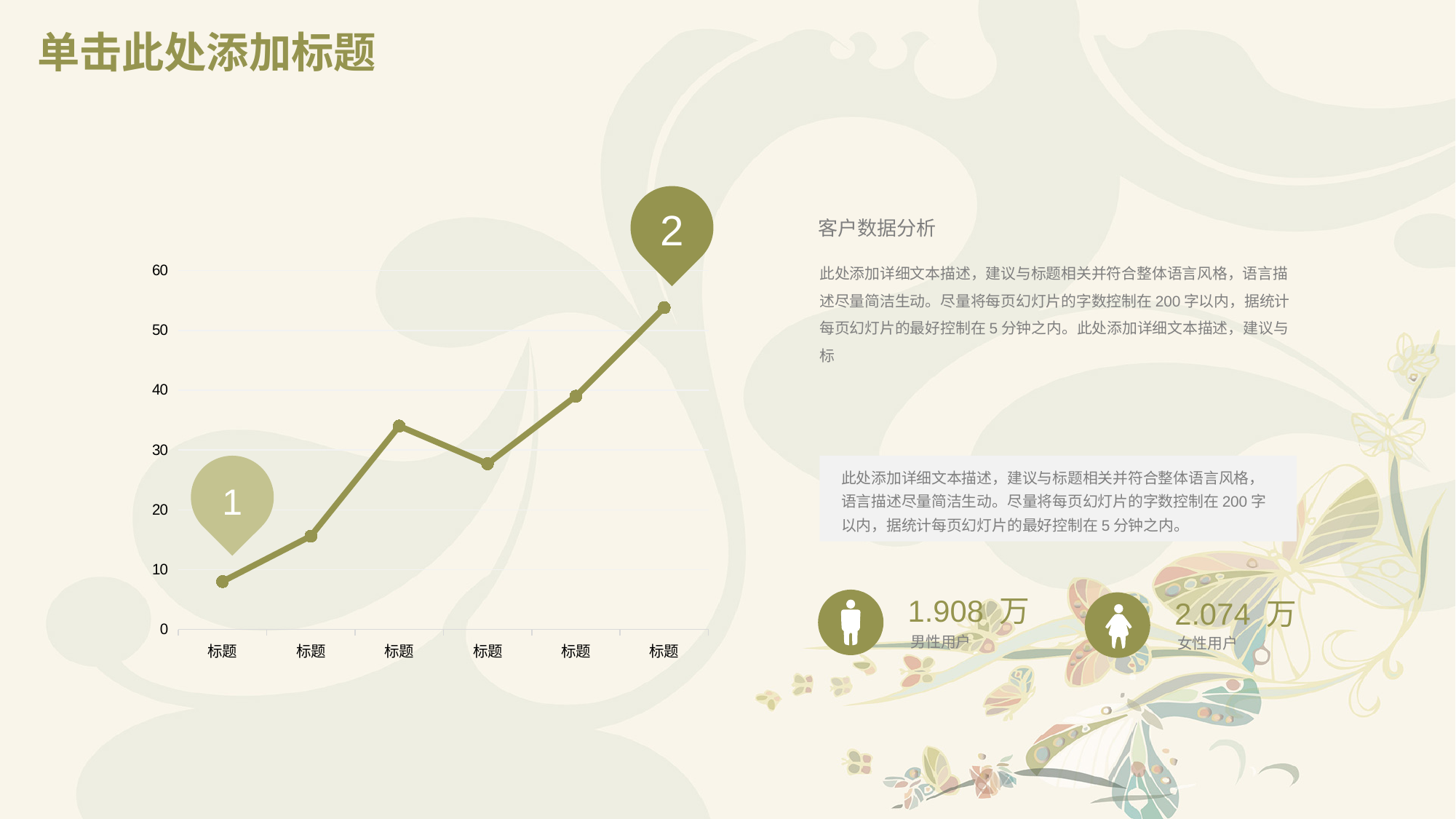

# 单击此处添加标题

2
客户数据分析

### Chart

| Category | 列1 |
|---|---|
| 标题 | 8.0 |
| 标题 | 15.6 |
| 标题 | 34.0 |
| 标题 | 27.7 |
| 标题 | 39.0 |
| 标题 | 53.8 |
此处添加详细文本描述，建议与标题相关并符合整体语言风格，语言描述尽量简洁生动。尽量将每页幻灯片的字数控制在200字以内，据统计每页幻灯片的最好控制在5分钟之内。此处添加详细文本描述，建议与标

1
此处添加详细文本描述，建议与标题相关并符合整体语言风格，语言描述尽量简洁生动。尽量将每页幻灯片的字数控制在200字以内，据统计每页幻灯片的最好控制在5分钟之内。
1.908 万
2.074 万

男性用户
女性用户